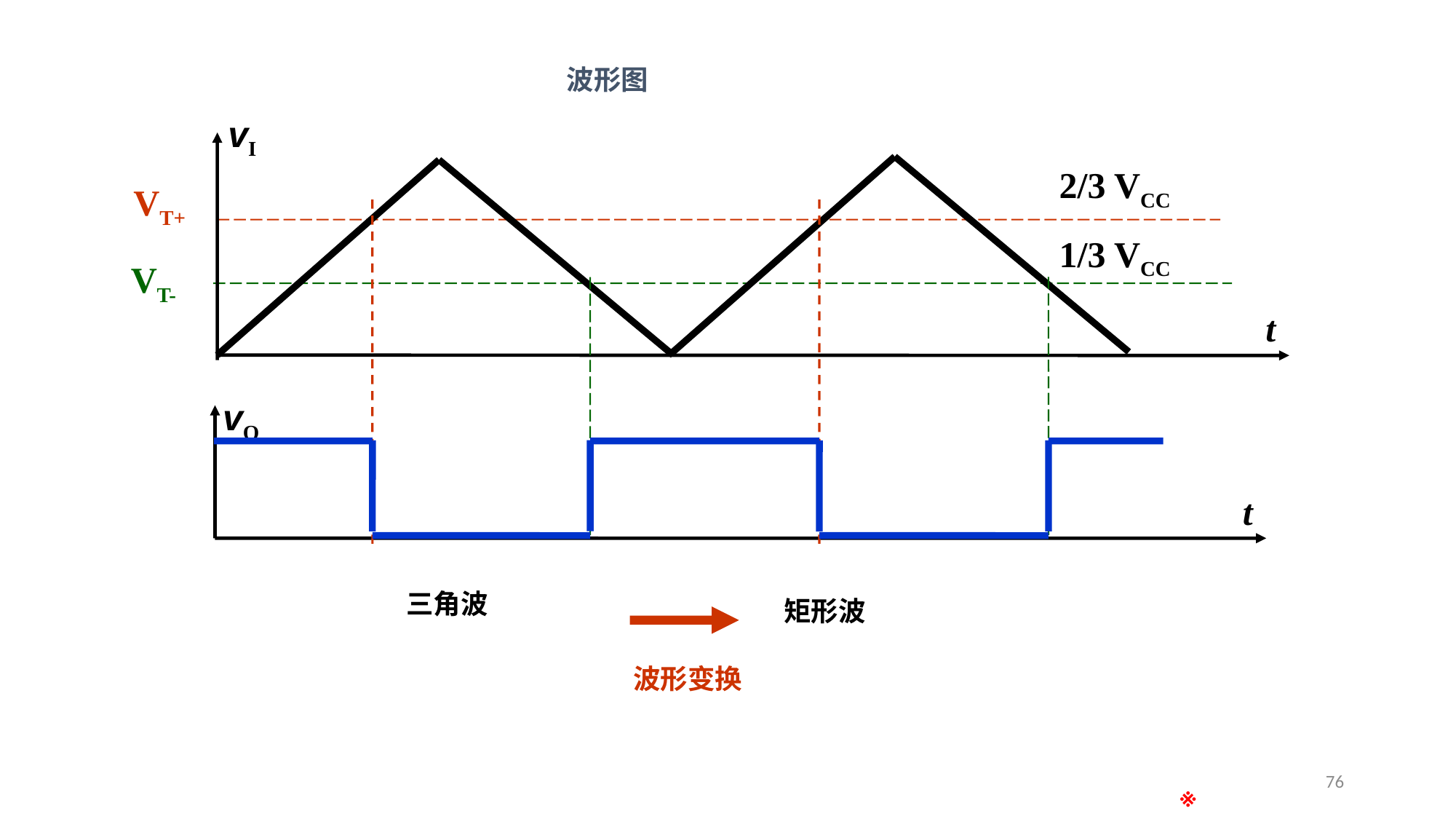

波形图
vI

t

2/3 VCC
VT+

1/3 VCC
VT-

vO

t

三角波
矩形波

波形变换
76
※